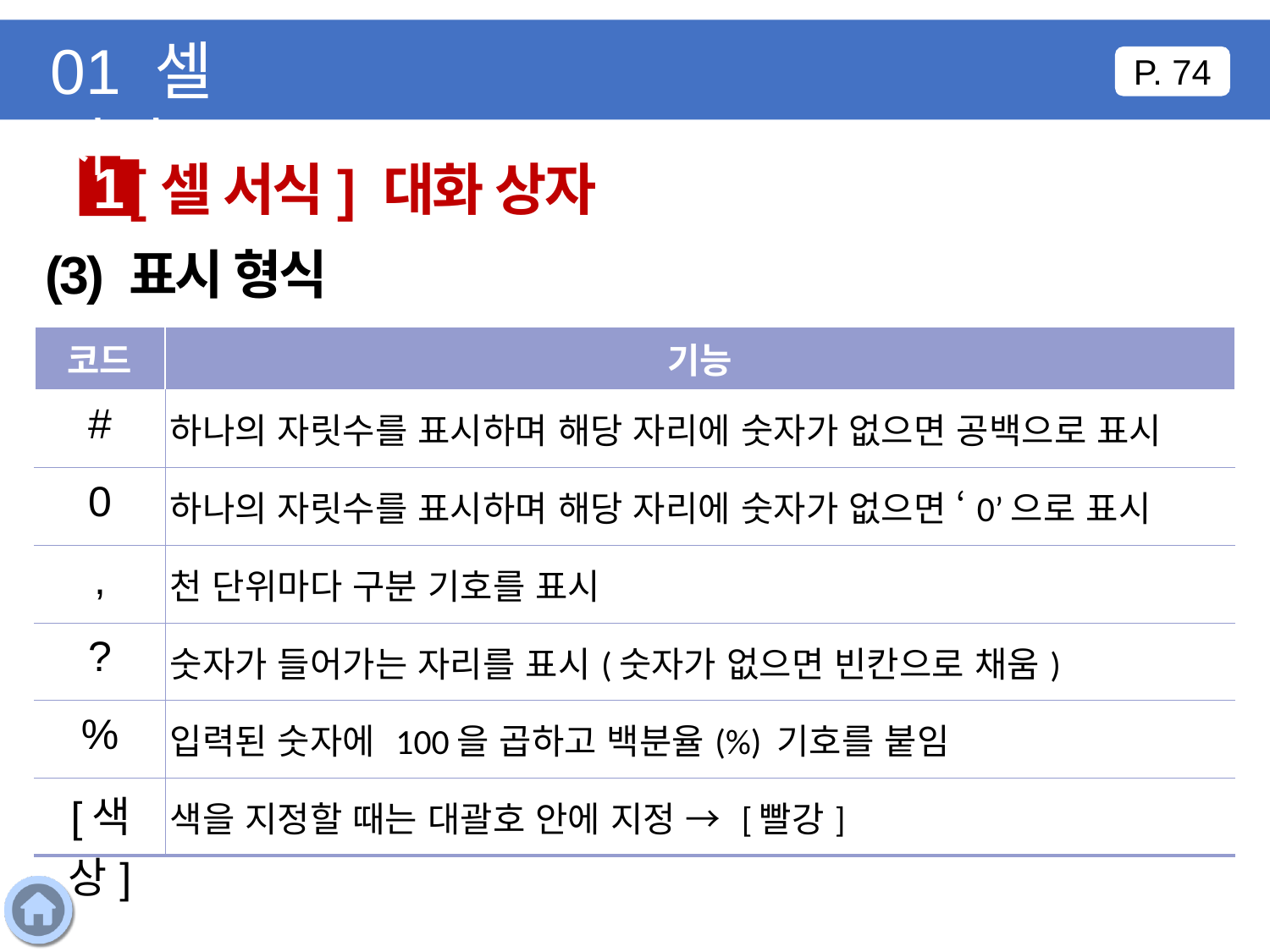

01 셀 서식
P. 74
[셀 서식] 대화 상자
1
(3) 표시 형식
| 코드 | 기능 |
| --- | --- |
| # | 하나의 자릿수를 표시하며 해당 자리에 숫자가 없으면 공백으로 표시 |
| 0 | 하나의 자릿수를 표시하며 해당 자리에 숫자가 없으면 ‘0’으로 표시 |
| , | 천 단위마다 구분 기호를 표시 |
| ? | 숫자가 들어가는 자리를 표시(숫자가 없으면 빈칸으로 채움) |
| % | 입력된 숫자에 100을 곱하고 백분율(%) 기호를 붙임 |
| [색상] | 색을 지정할 때는 대괄호 안에 지정 → [빨강] |